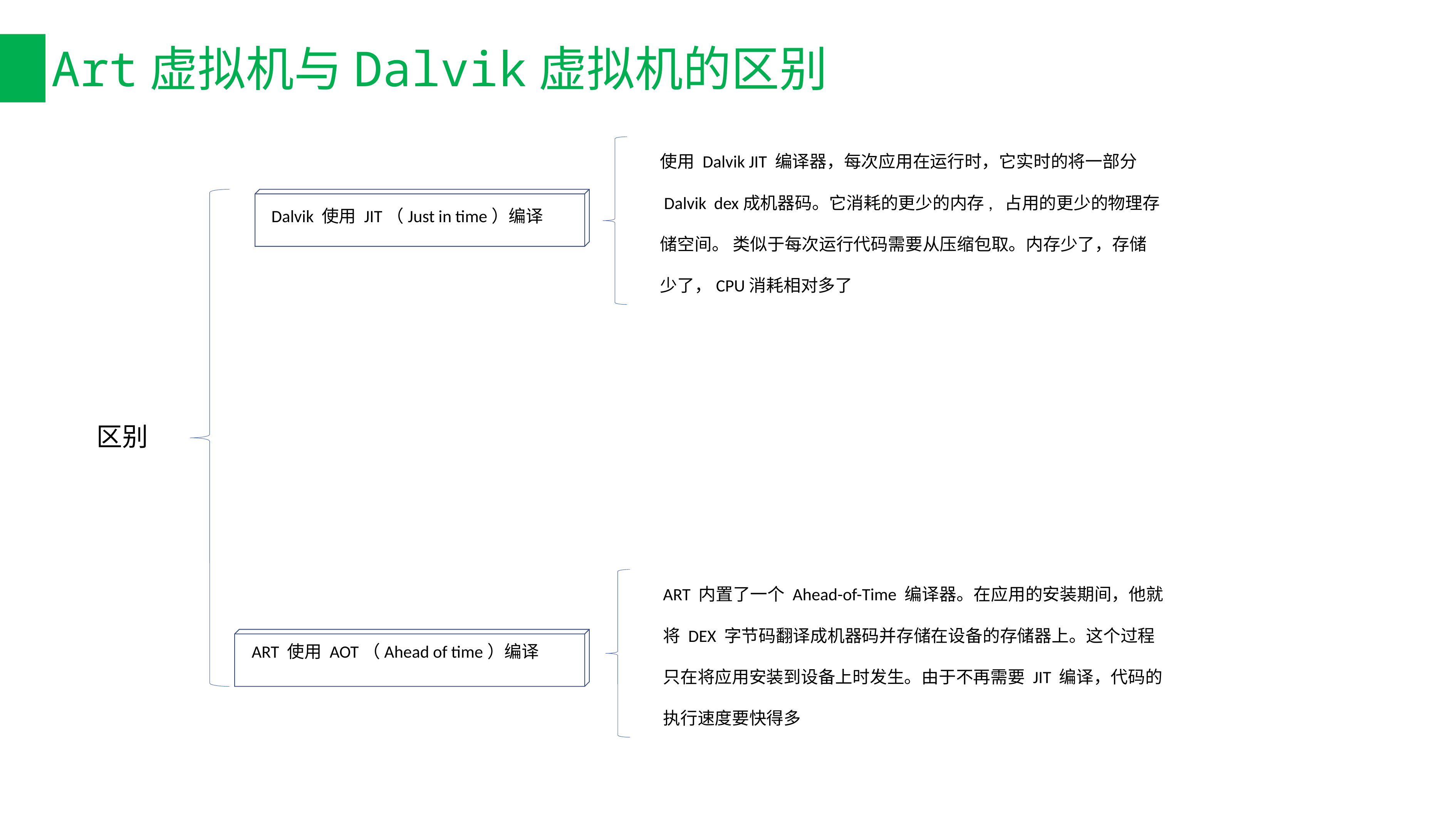

# Art虚拟机与Dalvik虚拟机的区别

使用 Dalvik JIT 编译器，每次应用在运行时，它实时的将一部分

 Dalvik  dex成机器码。它消耗的更少的内存,  占用的更少的物理存

储空间。 类似于每次运行代码需要从压缩包取。内存少了，存储

少了，CPU消耗相对多了

Dalvik 使用 JIT（Just in time）编译
区别

ART 内置了一个 Ahead-of-Time 编译器。在应用的安装期间，他就

将 DEX 字节码翻译成机器码并存储在设备的存储器上。这个过程

只在将应用安装到设备上时发生。由于不再需要 JIT 编译，代码的

执行速度要快得多

ART 使用 AOT（Ahead of time）编译